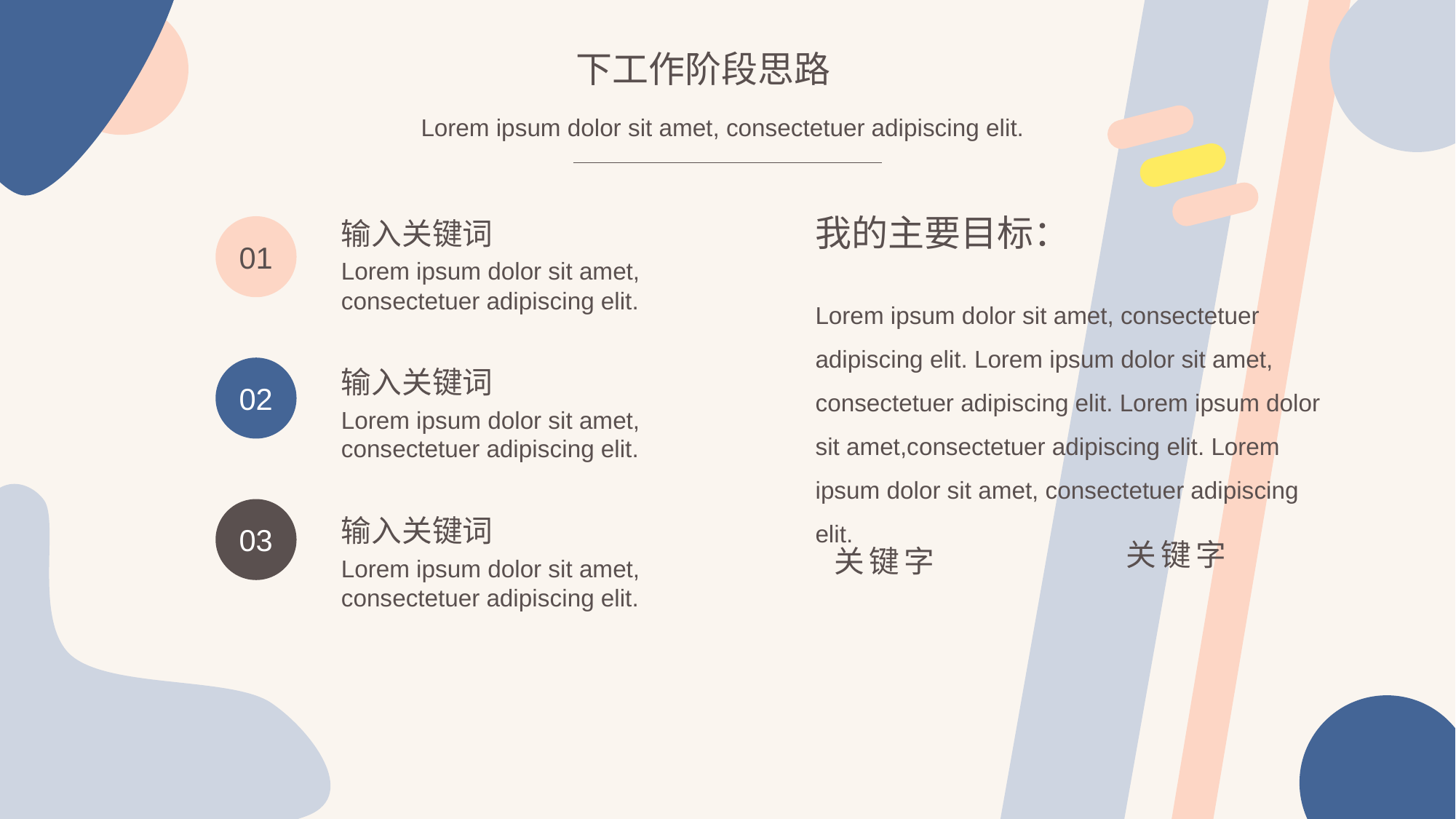

下工作阶段思路
Lorem ipsum dolor sit amet, consectetuer adipiscing elit.

我的主要目标：
输入关键词
Lorem ipsum dolor sit amet, consectetuer adipiscing elit.
01
Lorem ipsum dolor sit amet, consectetuer adipiscing elit. Lorem ipsum dolor sit amet, consectetuer adipiscing elit. Lorem ipsum dolor sit amet,consectetuer adipiscing elit. Lorem ipsum dolor sit amet, consectetuer adipiscing elit.
02
输入关键词
Lorem ipsum dolor sit amet, consectetuer adipiscing elit.

03
输入关键词
Lorem ipsum dolor sit amet, consectetuer adipiscing elit.
关键字
关键字